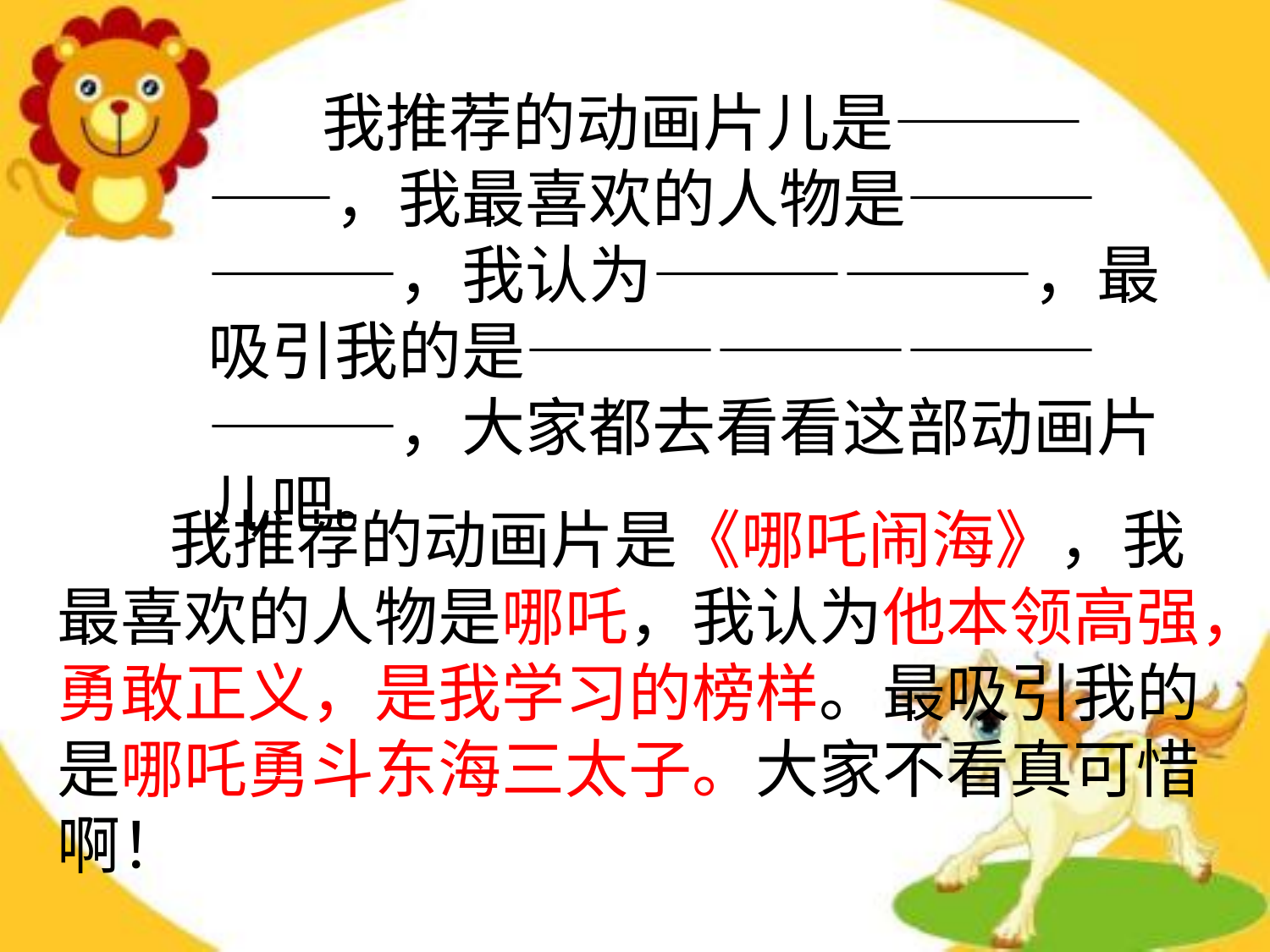

我推荐的动画片儿是—————，我最喜欢的人物是——————，我认为——————，最吸引我的是————————————，大家都去看看这部动画片儿吧。
      我推荐的动画片是《哪吒闹海》，我最喜欢的人物是哪吒，我认为他本领高强，勇敢正义，是我学习的榜样。最吸引我的是哪吒勇斗东海三太子。大家不看真可惜啊！